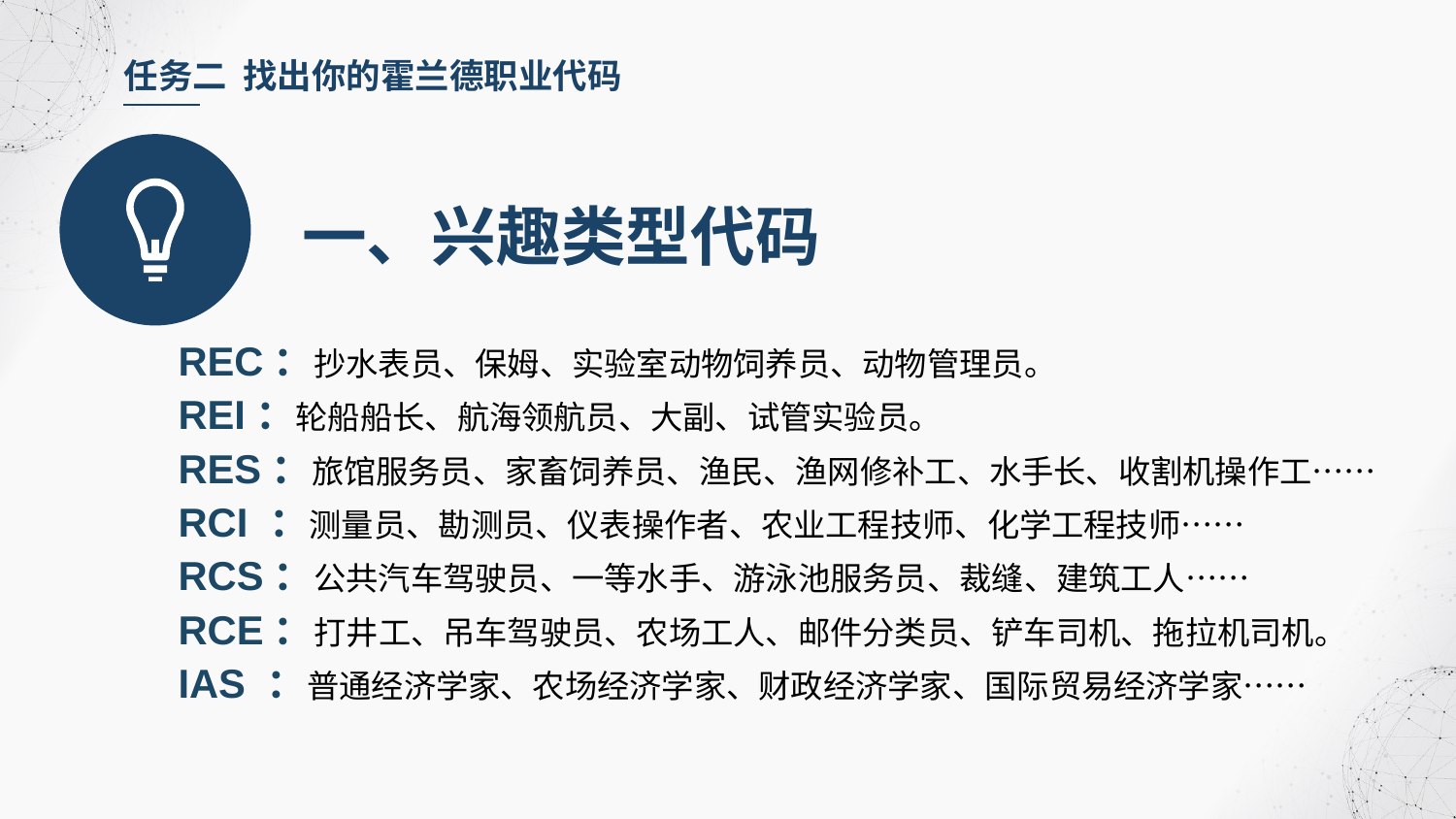

任务二  找出你的霍兰德职业代码

一、兴趣类型代码
REC：抄水表员、保姆、实验室动物饲养员、动物管理员。
REI：轮船船长、航海领航员、大副、试管实验员。
RES：旅馆服务员、家畜饲养员、渔民、渔网修补工、水手长、收割机操作工……
RCI ：测量员、勘测员、仪表操作者、农业工程技师、化学工程技师……
RCS：公共汽车驾驶员、一等水手、游泳池服务员、裁缝、建筑工人……
RCE：打井工、吊车驾驶员、农场工人、邮件分类员、铲车司机、拖拉机司机。
IAS ：普通经济学家、农场经济学家、财政经济学家、国际贸易经济学家……